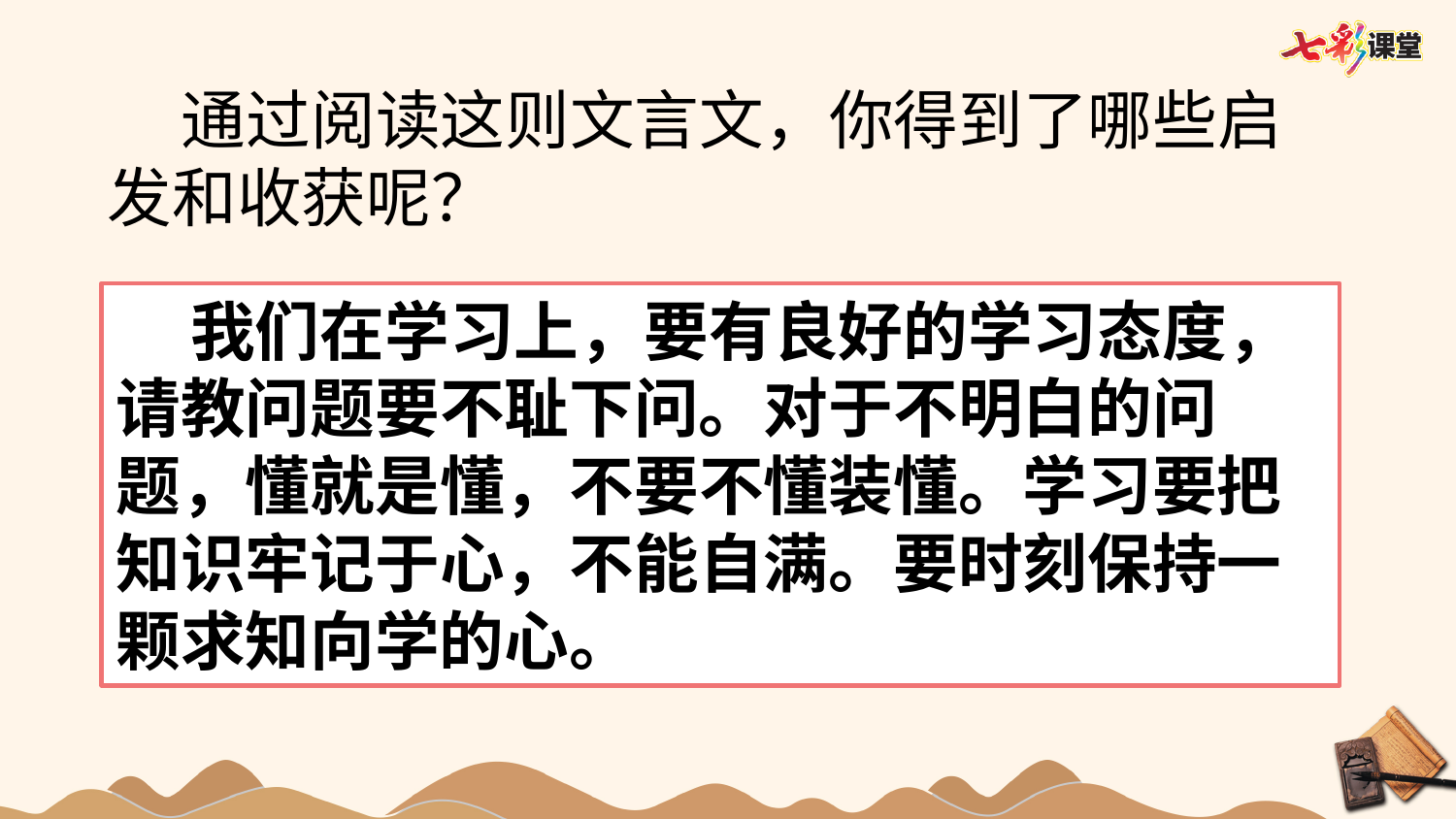

通过阅读这则文言文，你得到了哪些启发和收获呢？
    我们在学习上，要有良好的学习态度，请教问题要不耻下问。对于不明白的问题，懂就是懂，不要不懂装懂。学习要把知识牢记于心，不能自满。要时刻保持一颗求知向学的心。